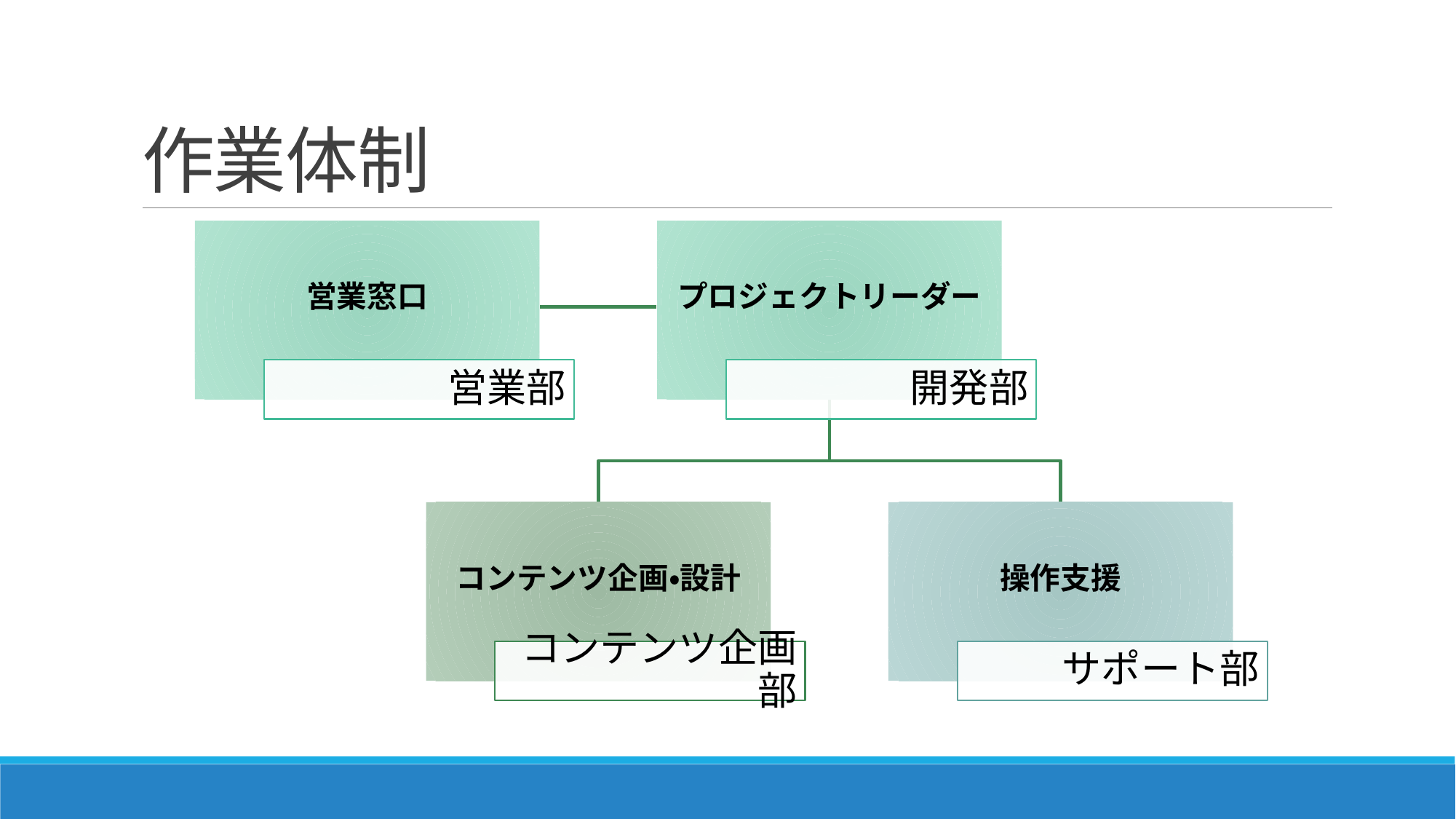

# 作業体制
営業窓口
営業部
プロジェクトリーダー
開発部
コンテンツ企画・設計
コンテンツ企画部
操作支援
サポート部